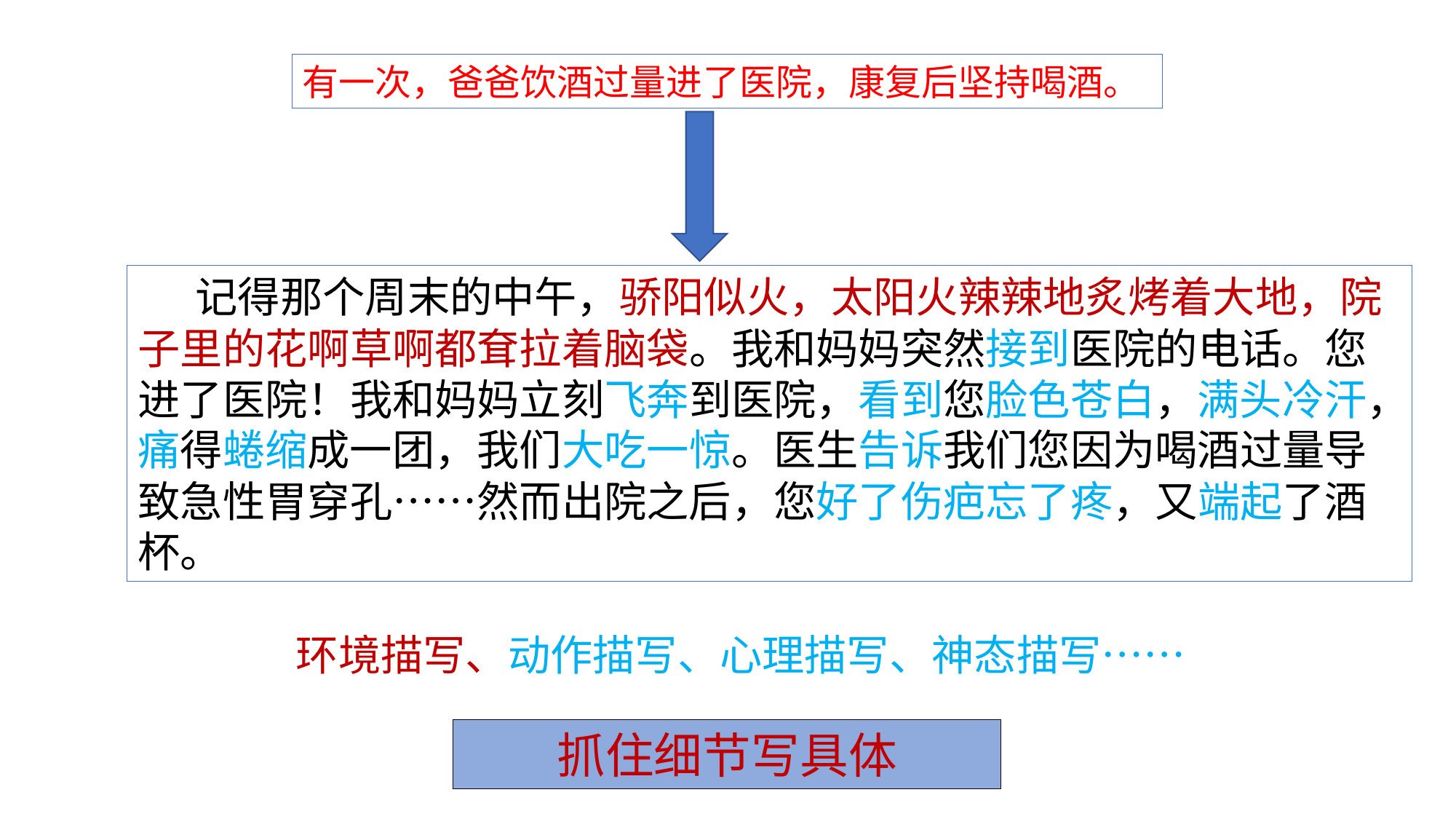

有一次，爸爸饮酒过量进了医院，康复后坚持喝酒。

     记得那个周末的中午，骄阳似火，太阳火辣辣地炙烤着大地，院子里的花啊草啊都耷拉着脑袋。我和妈妈突然接到医院的电话。您进了医院！我和妈妈立刻飞奔到医院，看到您脸色苍白，满头冷汗，痛得蜷缩成一团，我们大吃一惊。医生告诉我们您因为喝酒过量导致急性胃穿孔……然而出院之后，您好了伤疤忘了疼，又端起了酒杯。
环境描写、动作描写、心理描写、神态描写……
抓住细节写具体